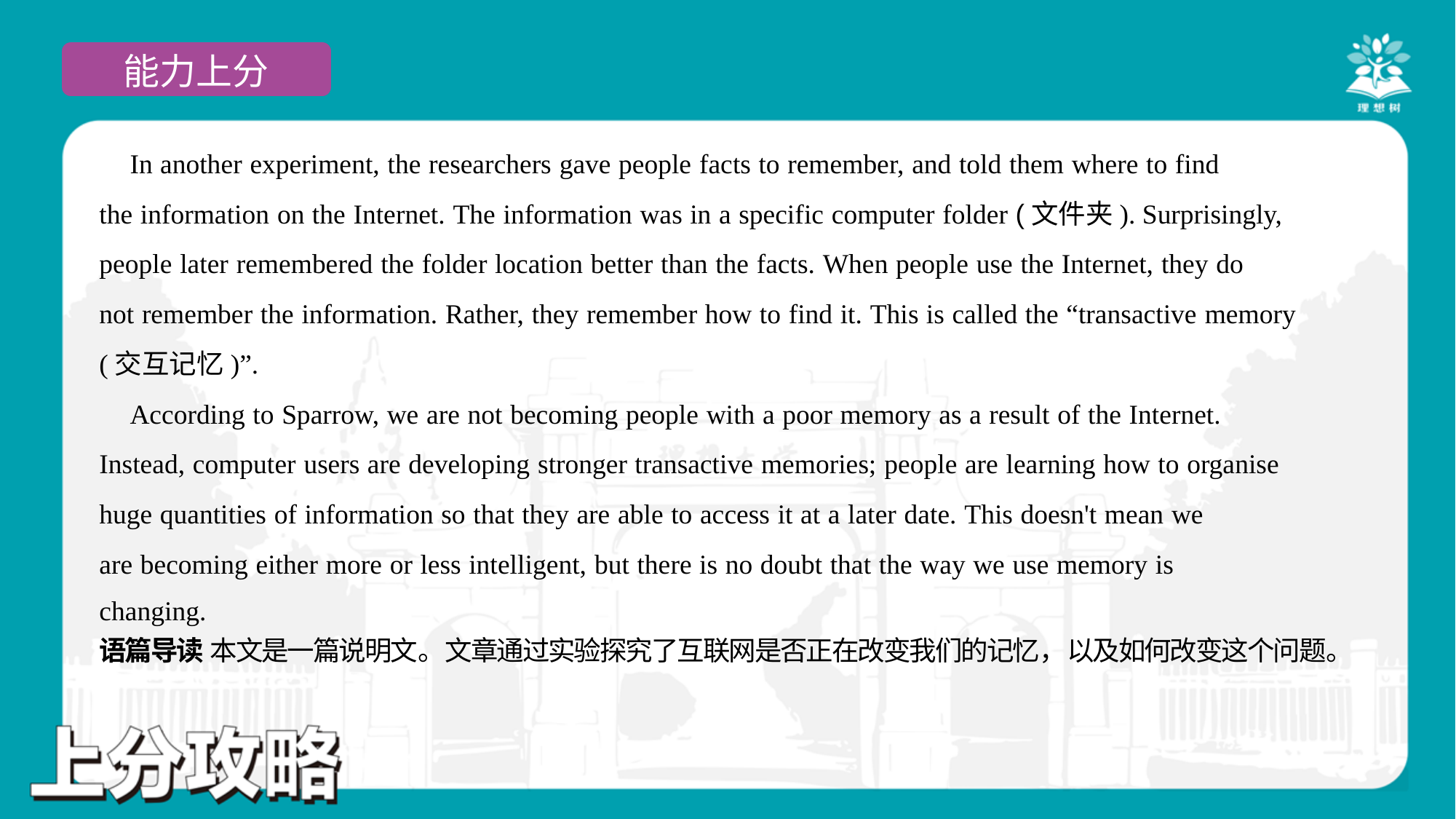

In another experiment, the researchers gave people facts to remember, and told them where to find
the information on the Internet. The information was in a specific computer folder (文件夹). Surprisingly,
people later remembered the folder location better than the facts. When people use the Internet, they do
not remember the information. Rather, they remember how to find it. This is called the “transactive memory
(交互记忆)”.
    According to Sparrow, we are not becoming people with a poor memory as a result of the Internet.
Instead, computer users are developing stronger transactive memories; people are learning how to organise
huge quantities of information so that they are able to access it at a later date. This doesn't mean we
are becoming either more or less intelligent, but there is no doubt that the way we use memory is
changing.#5
语篇导读 本文是一篇说明文。文章通过实验探究了互联网是否正在改变我们的记忆，以及如何改变这个问题。